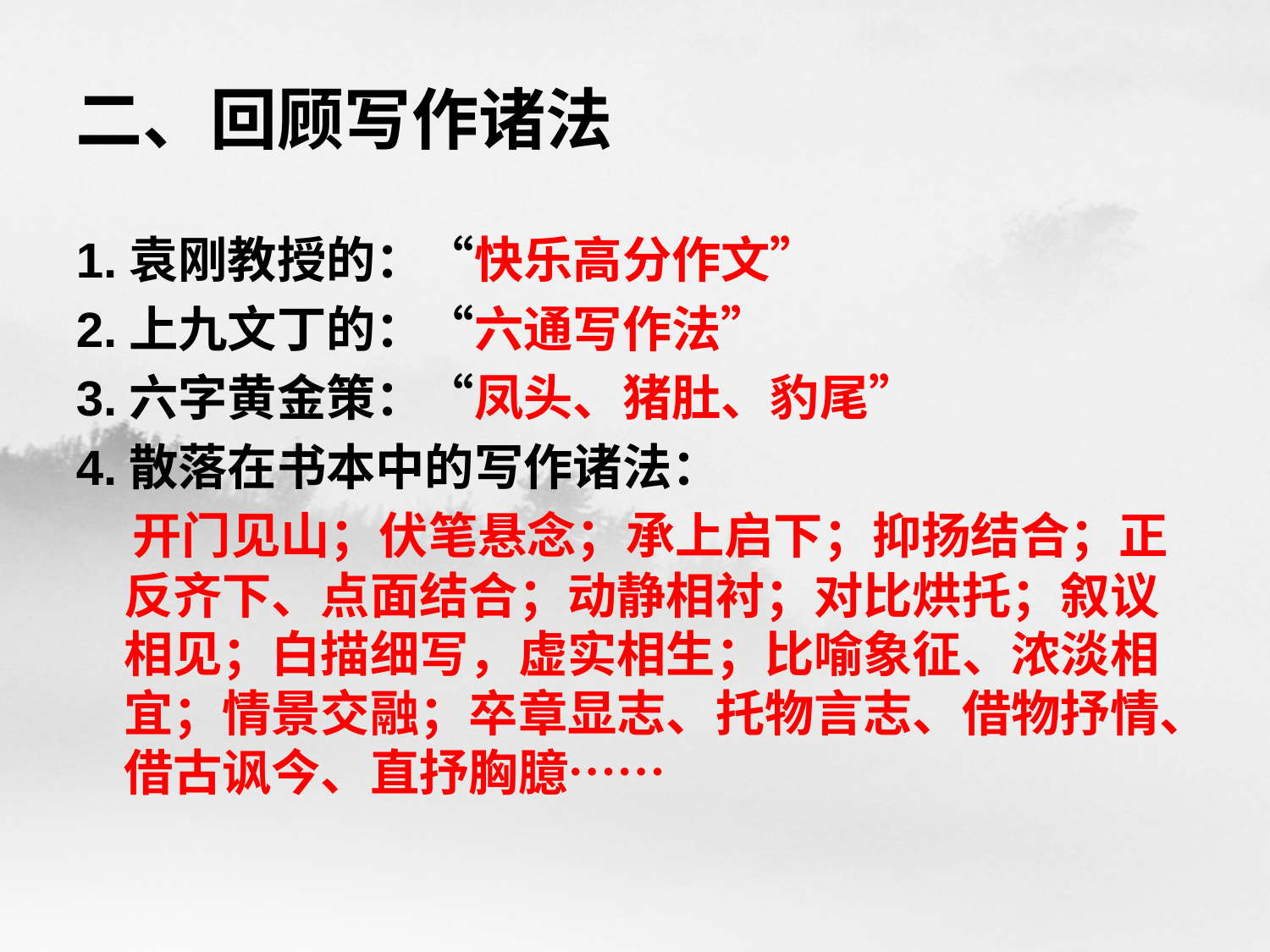

# 二、回顾写作诸法
1.袁刚教授的：“快乐高分作文”
2.上九文丁的：“六通写作法”
3.六字黄金策：“凤头、猪肚、豹尾”
4.散落在书本中的写作诸法：
    开门见山；伏笔悬念；承上启下；抑扬结合；正反齐下、点面结合；动静相衬；对比烘托；叙议相见；白描细写，虚实相生；比喻象征、浓淡相宜；情景交融；卒章显志、托物言志、借物抒情、借古讽今、直抒胸臆……